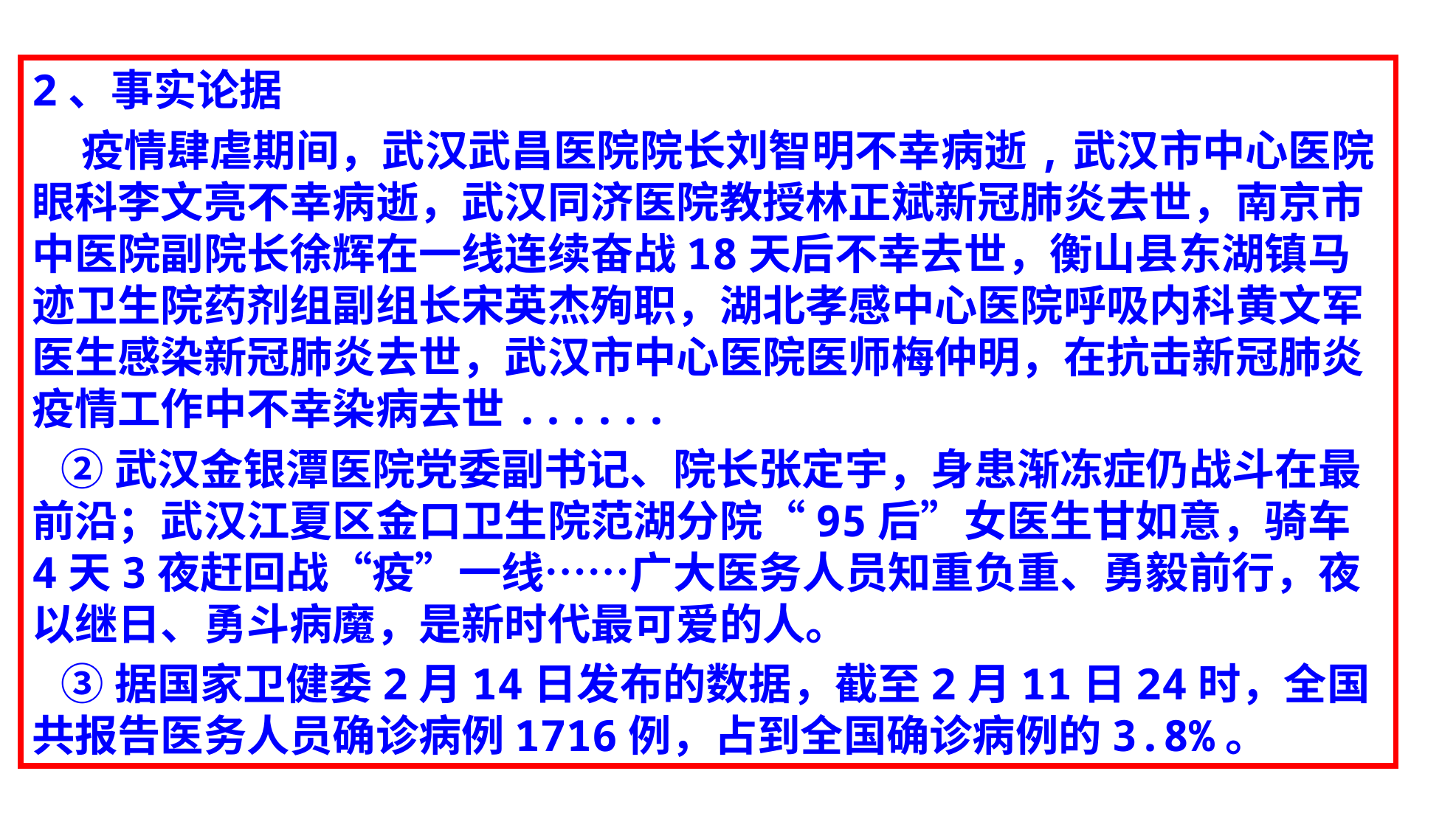

2、事实论据
    疫情肆虐期间，武汉武昌医院院长刘智明不幸病逝,武汉市中心医院眼科李文亮不幸病逝，武汉同济医院教授林正斌新冠肺炎去世，南京市中医院副院长徐辉在一线连续奋战18天后不幸去世，衡山县东湖镇马迹卫生院药剂组副组长宋英杰殉职，湖北孝感中心医院呼吸内科黄文军医生感染新冠肺炎去世，武汉市中心医院医师梅仲明，在抗击新冠肺炎疫情工作中不幸染病去世......
   ②武汉金银潭医院党委副书记、院长张定宇，身患渐冻症仍战斗在最前沿；武汉江夏区金口卫生院范湖分院“95后”女医生甘如意，骑车4天3夜赶回战“疫”一线……广大医务人员知重负重、勇毅前行，夜以继日、勇斗病魔，是新时代最可爱的人。
   ③据国家卫健委2月14日发布的数据，截至2月11日24时，全国共报告医务人员确诊病例1716例，占到全国确诊病例的3.8%。